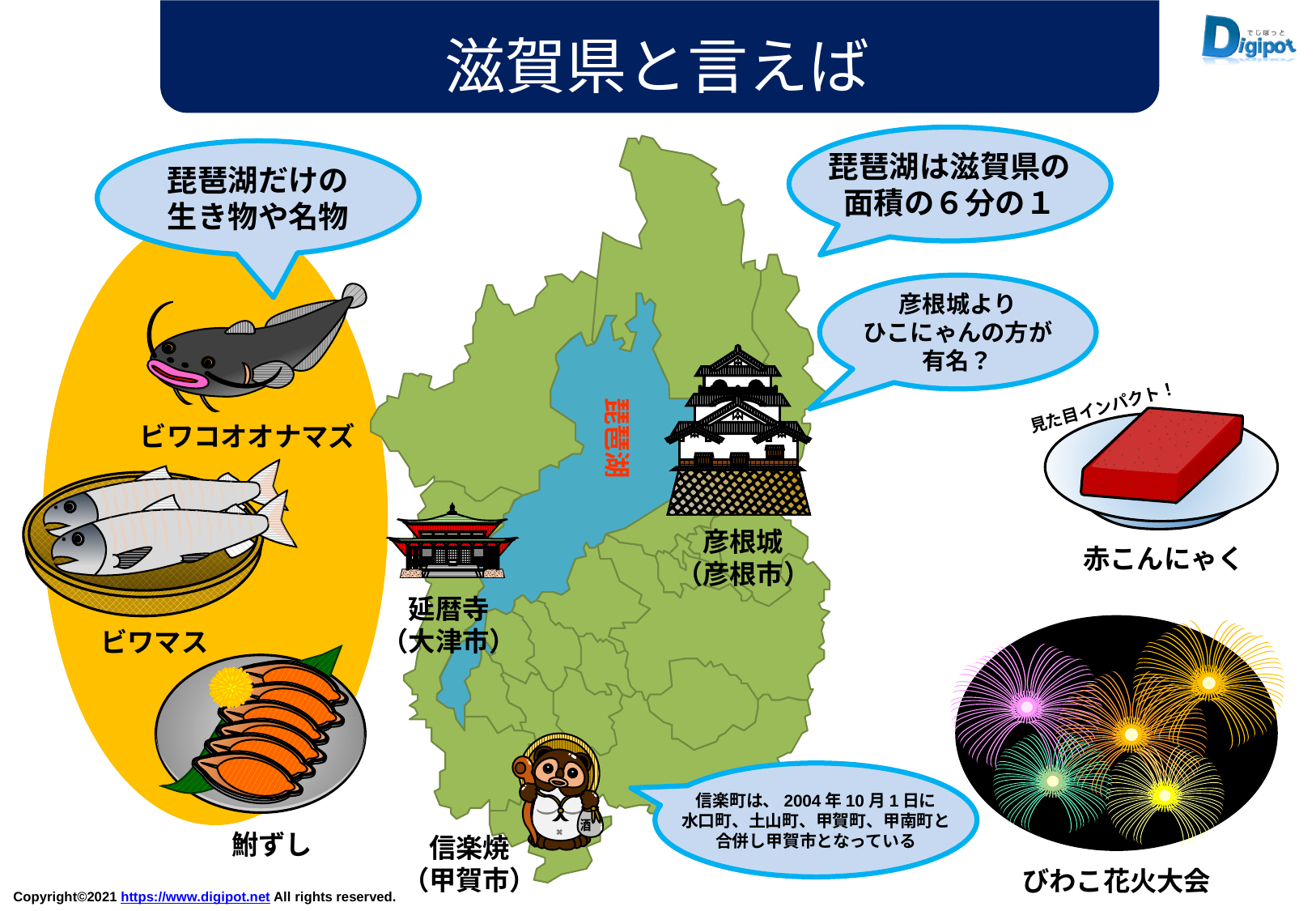

滋賀県と言えば
琵琶湖は滋賀県の
面積の６分の１

琵琶湖だけの
生き物や名物

彦根城より
ひこにゃんの方が
有名？

見た目インパクト！
琵琶湖

ビワコオオナマズ

彦根城
（彦根市）
赤こんにゃく
延暦寺
（大津市）

ビワマス

酒

信楽町は、2004年10月1日に
水口町、土山町、甲賀町、甲南町と
合併し甲賀市となっている
鮒ずし
信楽焼
（甲賀市）
びわこ花火大会